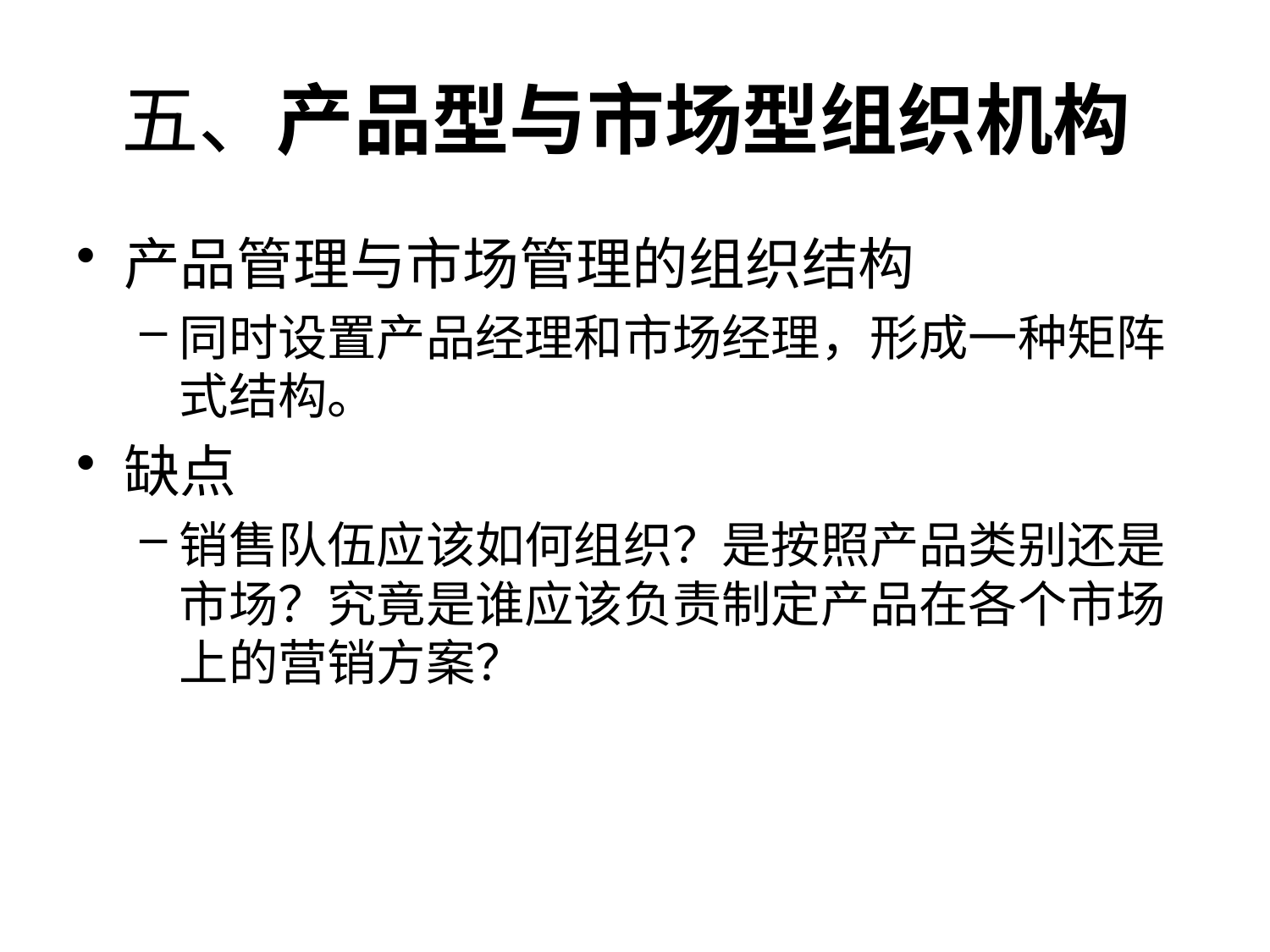

# 五、产品型与市场型组织机构
产品管理与市场管理的组织结构
同时设置产品经理和市场经理，形成一种矩阵式结构。
缺点
销售队伍应该如何组织？是按照产品类别还是市场？究竟是谁应该负责制定产品在各个市场上的营销方案？